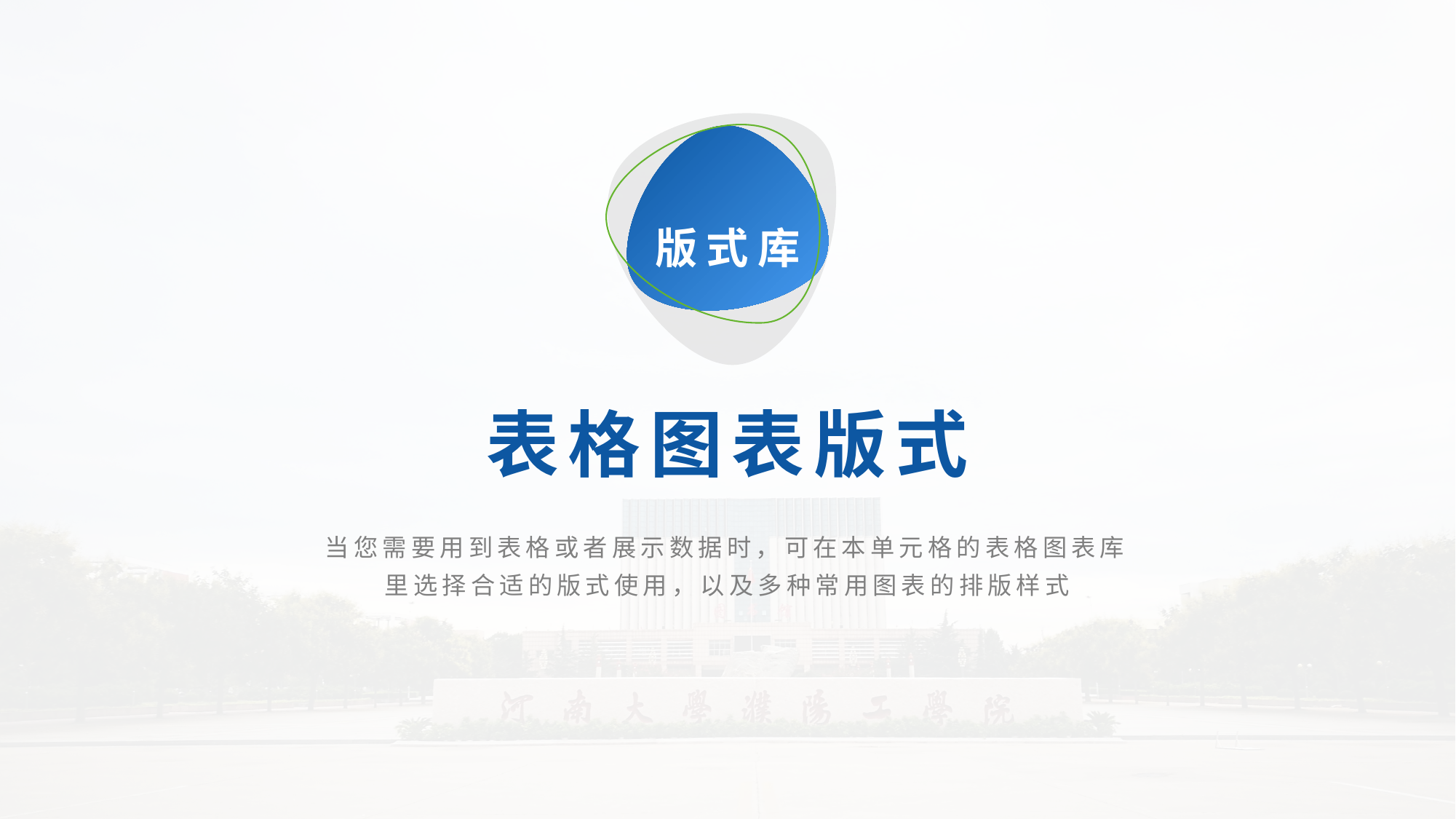

版式库
表格图表版式
当您需要用到表格或者展示数据时，可在本单元格的表格图表库里选择合适的版式使用，以及多种常用图表的排版样式